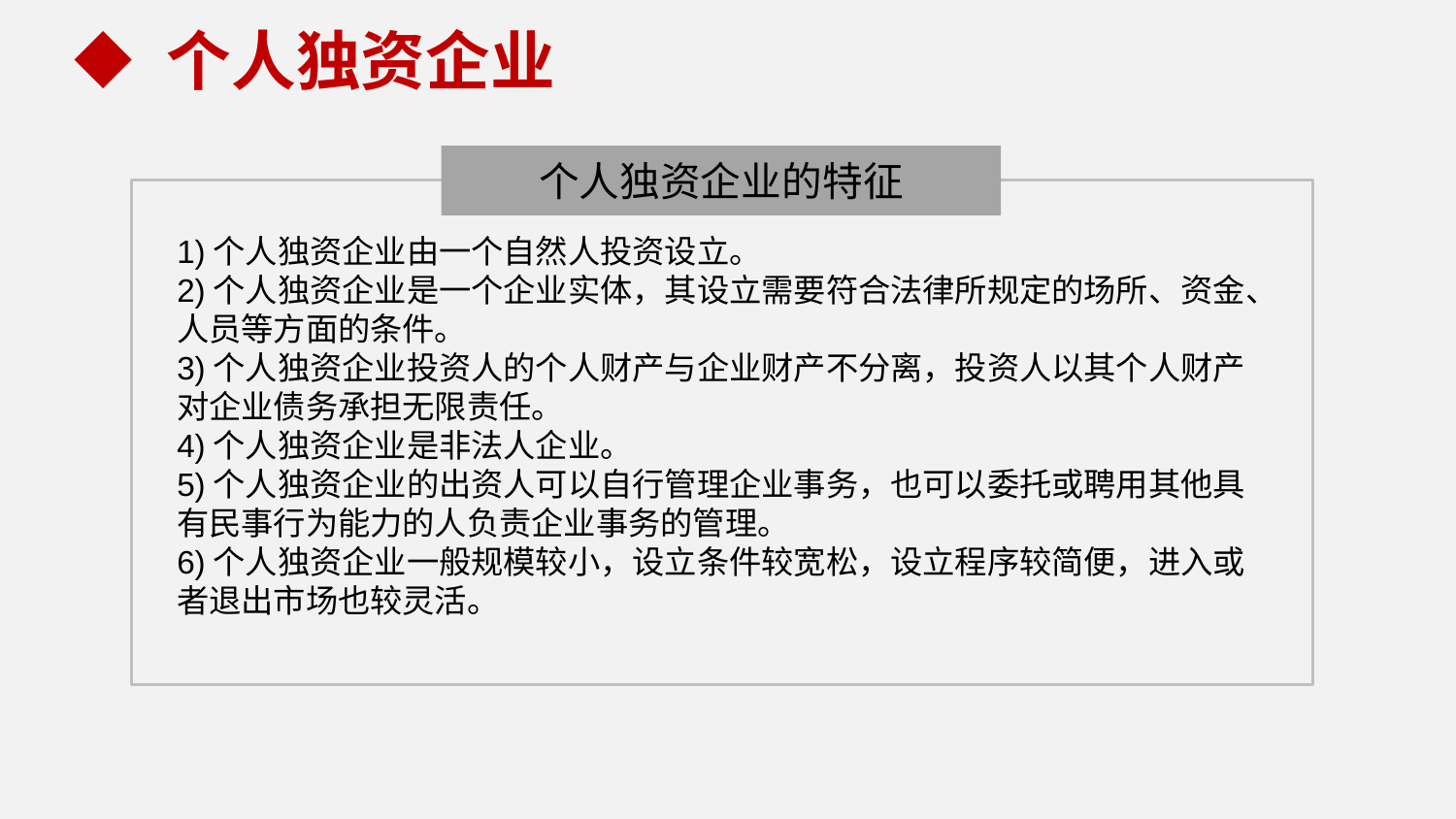

个人独资企业
个人独资企业的特征

1)个人独资企业由一个自然人投资设立。
2)个人独资企业是一个企业实体，其设立需要符合法律所规定的场所、资金、人员等方面的条件。
3)个人独资企业投资人的个人财产与企业财产不分离，投资人以其个人财产对企业债务承担无限责任。
4)个人独资企业是非法人企业。
5)个人独资企业的出资人可以自行管理企业事务，也可以委托或聘用其他具有民事行为能力的人负责企业事务的管理。
6)个人独资企业一般规模较小，设立条件较宽松，设立程序较简便，进入或者退出市场也较灵活。